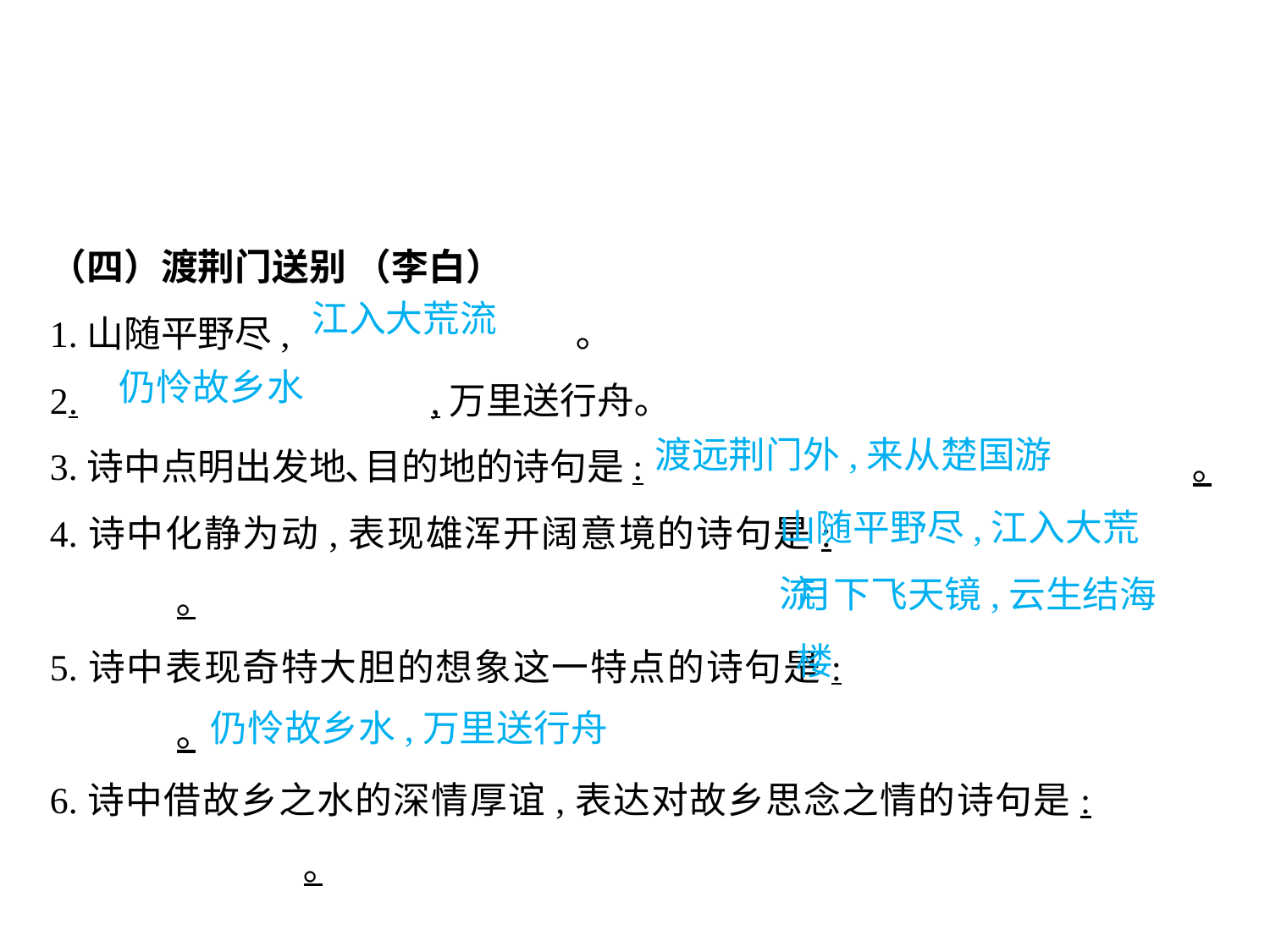

（四）渡荆门送别 （李白）
1.山随平野尽,			 ｡
2.			,万里送行舟｡
3.诗中点明出发地､目的地的诗句是:					｡
4.诗中化静为动,表现雄浑开阔意境的诗句是:					｡
5.诗中表现奇特大胆的想象这一特点的诗句是:					｡
6.诗中借故乡之水的深情厚谊,表达对故乡思念之情的诗句是:				｡
江入大荒流
仍怜故乡水
渡远荆门外,来从楚国游
山随平野尽,江入大荒流
月下飞天镜,云生结海楼
										   仍怜故乡水,万里送行舟